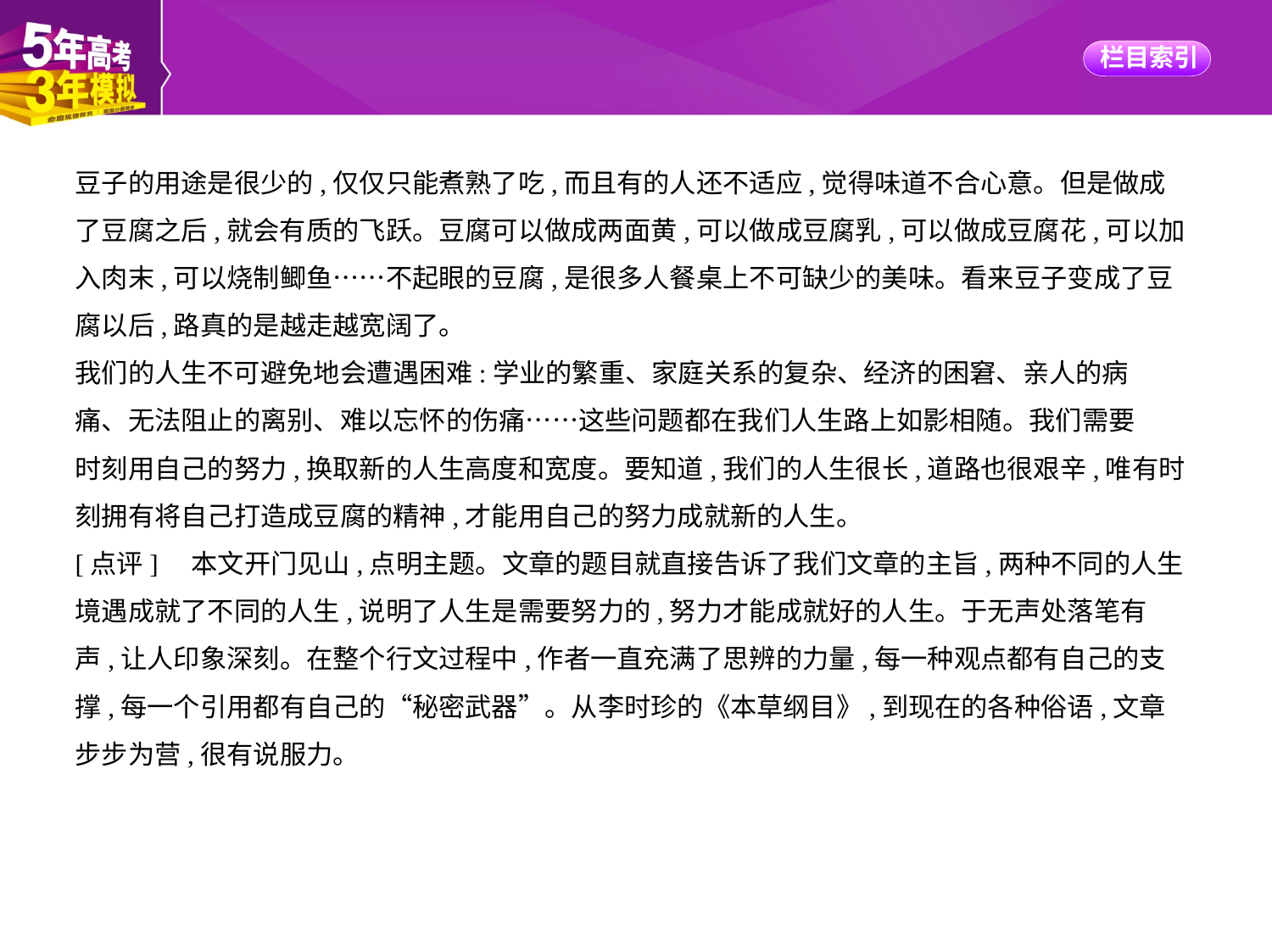

豆子的用途是很少的,仅仅只能煮熟了吃,而且有的人还不适应,觉得味道不合心意。但是做成
了豆腐之后,就会有质的飞跃。豆腐可以做成两面黄,可以做成豆腐乳,可以做成豆腐花,可以加
入肉末,可以烧制鲫鱼……不起眼的豆腐,是很多人餐桌上不可缺少的美味。看来豆子变成了豆
腐以后,路真的是越走越宽阔了。
我们的人生不可避免地会遭遇困难:学业的繁重、家庭关系的复杂、经济的困窘、亲人的病
痛、无法阻止的离别、难以忘怀的伤痛……这些问题都在我们人生路上如影相随。我们需要
时刻用自己的努力,换取新的人生高度和宽度。要知道,我们的人生很长,道路也很艰辛,唯有时
刻拥有将自己打造成豆腐的精神,才能用自己的努力成就新的人生。
[点评]　本文开门见山,点明主题。文章的题目就直接告诉了我们文章的主旨,两种不同的人生
境遇成就了不同的人生,说明了人生是需要努力的,努力才能成就好的人生。于无声处落笔有
声,让人印象深刻。在整个行文过程中,作者一直充满了思辨的力量,每一种观点都有自己的支
撑,每一个引用都有自己的“秘密武器”。从李时珍的《本草纲目》,到现在的各种俗语,文章
步步为营,很有说服力。